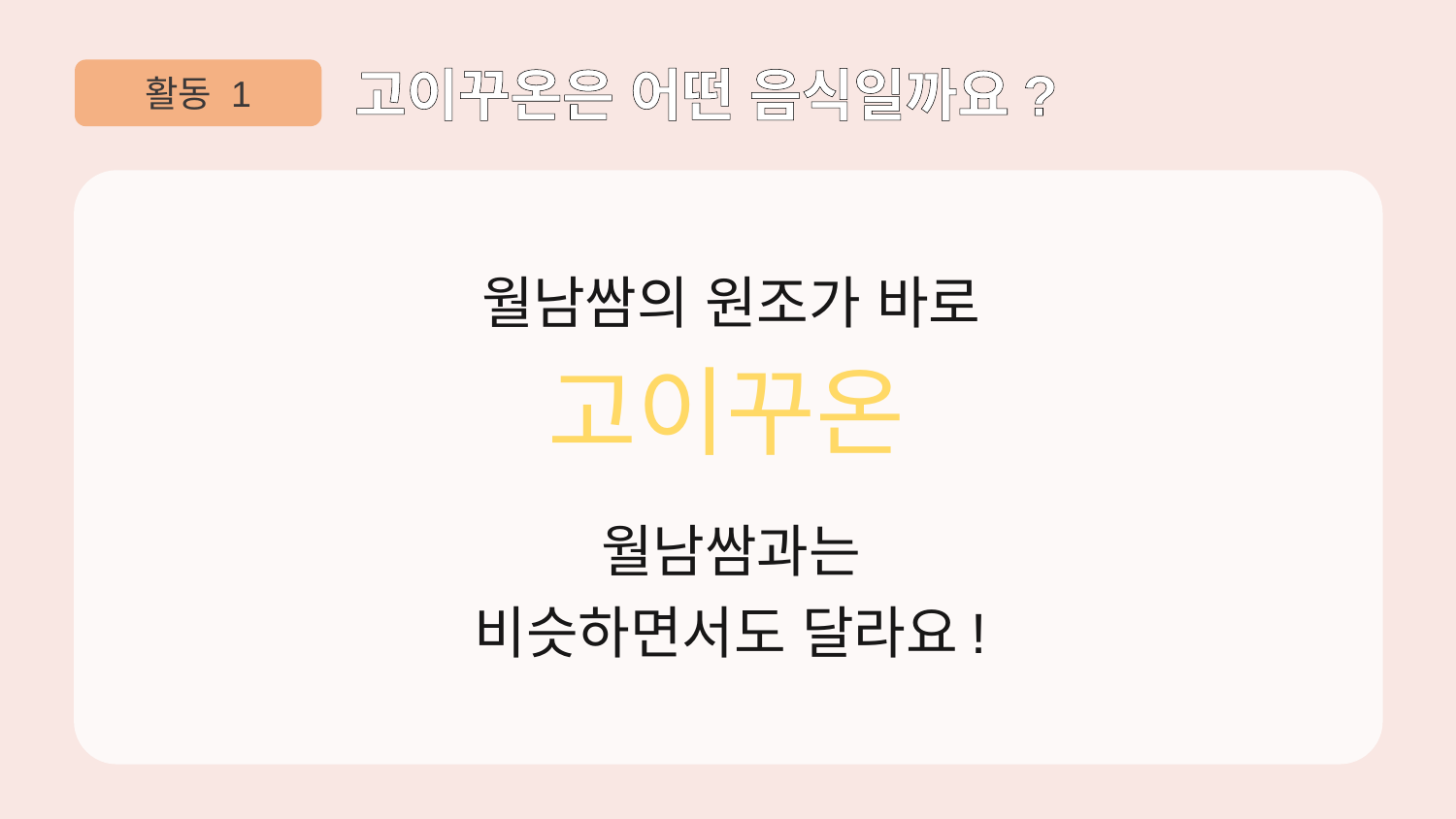

활동 1
고이꾸온은 어떤 음식일까요?
월남쌈의 원조가 바로
고이꾸온
월남쌈과는
비슷하면서도 달라요!